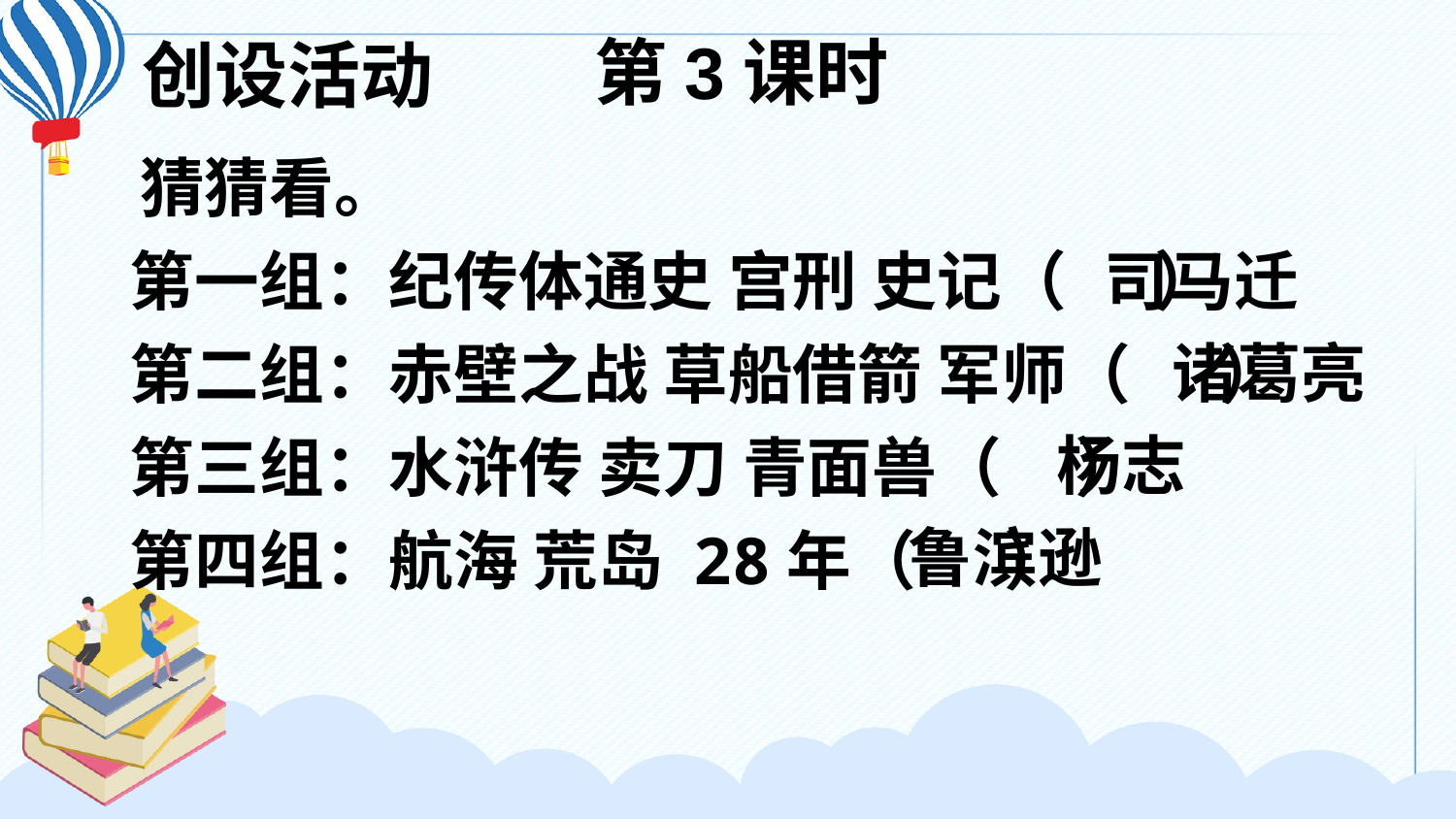

第3课时
创设活动
猜猜看。
第一组：纪传体通史 宫刑 史记（      ）
第二组：赤壁之战 草船借箭 军师（      ）
第三组：水浒传 卖刀 青面兽（     ）
第四组：航海 荒岛 28年（      ）
司马迁
诸葛亮
杨志
鲁滨逊